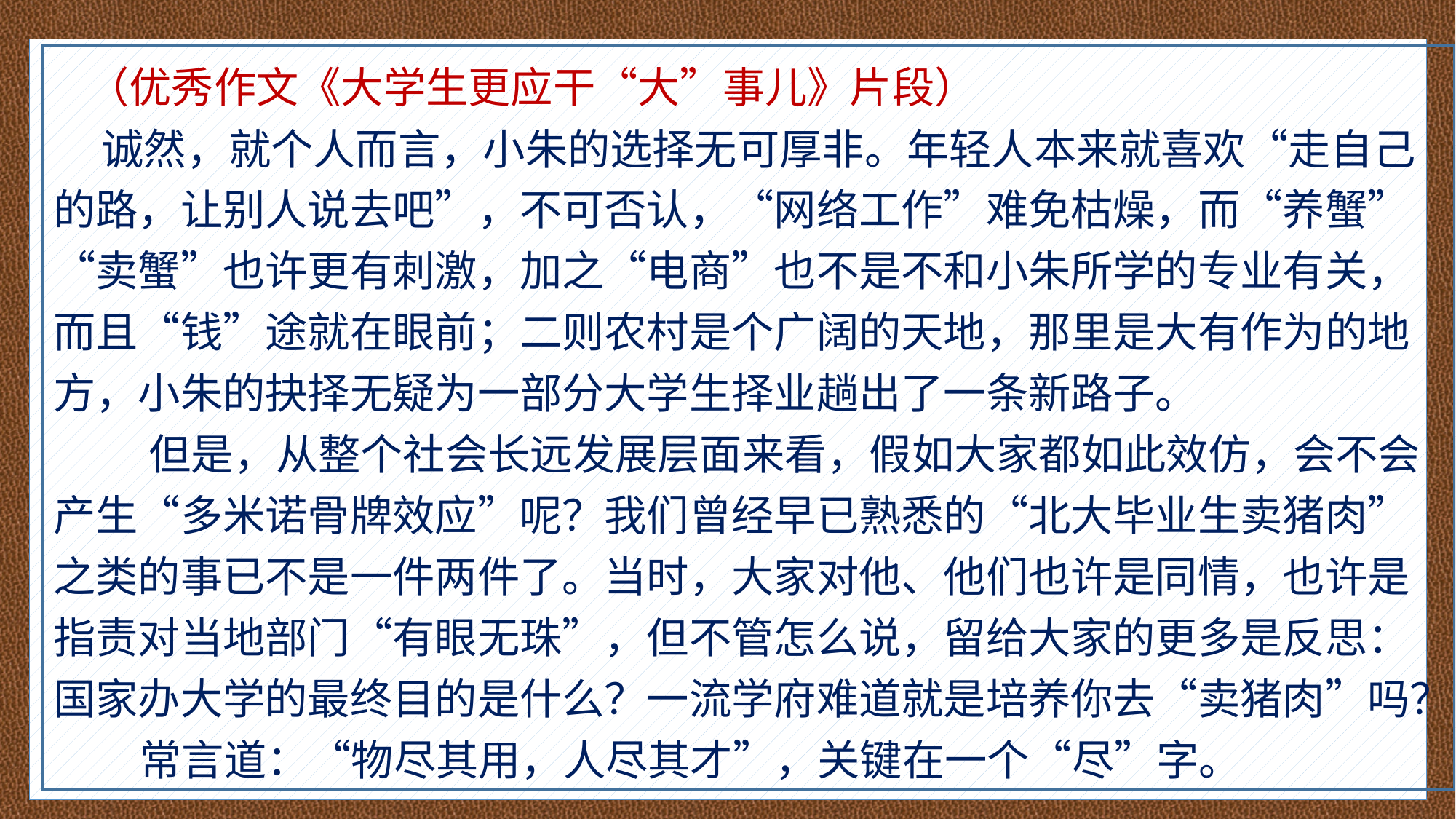

#
   （优秀作文《大学生更应干“大”事儿》片段）
    诚然，就个人而言，小朱的选择无可厚非。年轻人本来就喜欢“走自己的路，让别人说去吧”，不可否认，“网络工作”难免枯燥，而“养蟹”“卖蟹”也许更有刺激，加之“电商”也不是不和小朱所学的专业有关，而且“钱”途就在眼前；二则农村是个广阔的天地，那里是大有作为的地方，小朱的抉择无疑为一部分大学生择业趟出了一条新路子。
         但是，从整个社会长远发展层面来看，假如大家都如此效仿，会不会产生“多米诺骨牌效应”呢？我们曾经早已熟悉的“北大毕业生卖猪肉”之类的事已不是一件两件了。当时，大家对他、他们也许是同情，也许是指责对当地部门“有眼无珠”，但不管怎么说，留给大家的更多是反思：国家办大学的最终目的是什么？一流学府难道就是培养你去“卖猪肉”吗？
        常言道：“物尽其用，人尽其才”，关键在一个“尽”字。